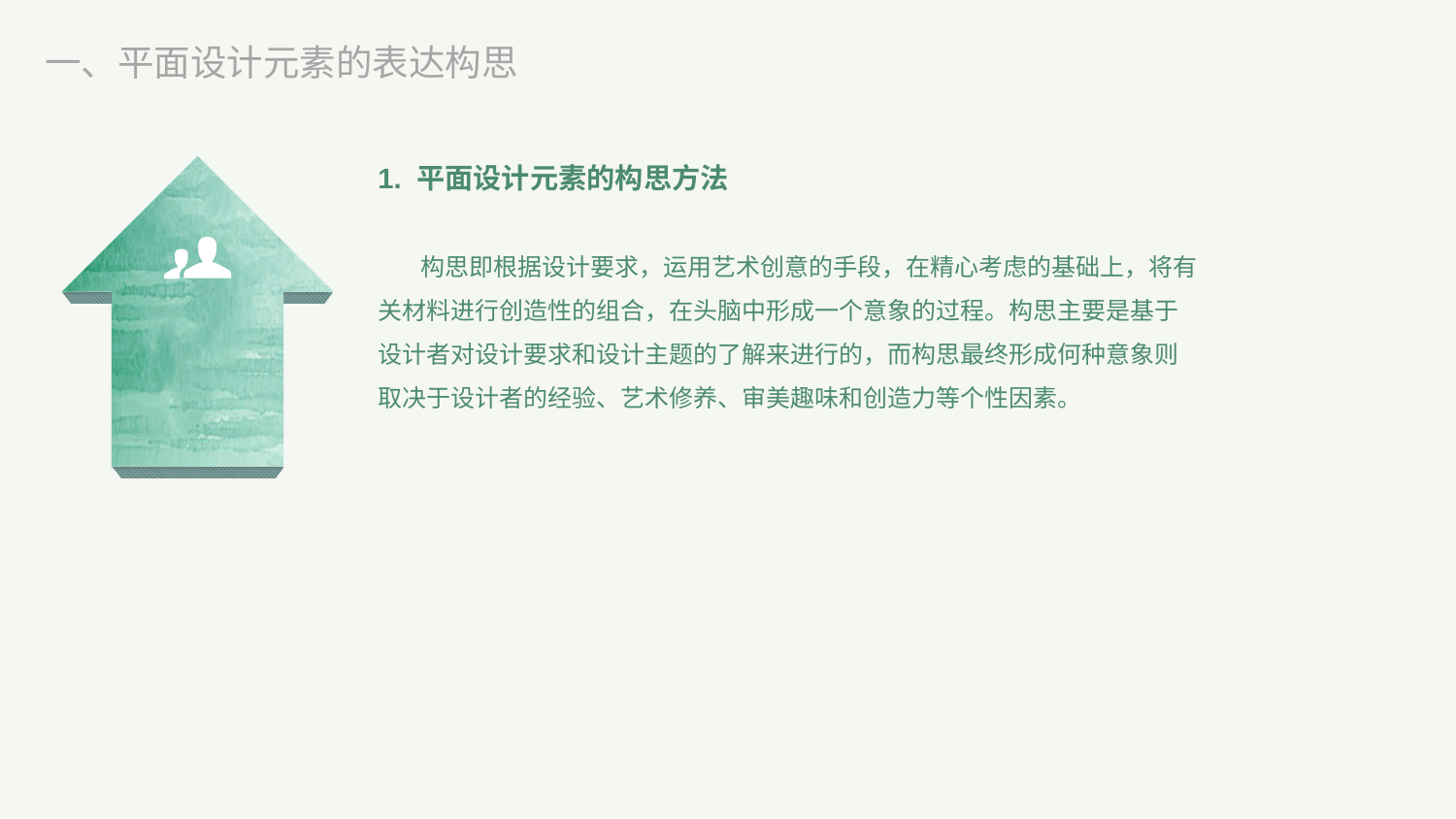

一、平面设计元素的表达构思

1. 平面设计元素的构思方法

       构思即根据设计要求，运用艺术创意的手段，在精心考虑的基础上，将有关材料进行创造性的组合，在头脑中形成一个意象的过程。构思主要是基于设计者对设计要求和设计主题的了解来进行的，而构思最终形成何种意象则取决于设计者的经验、艺术修养、审美趣味和创造力等个性因素。